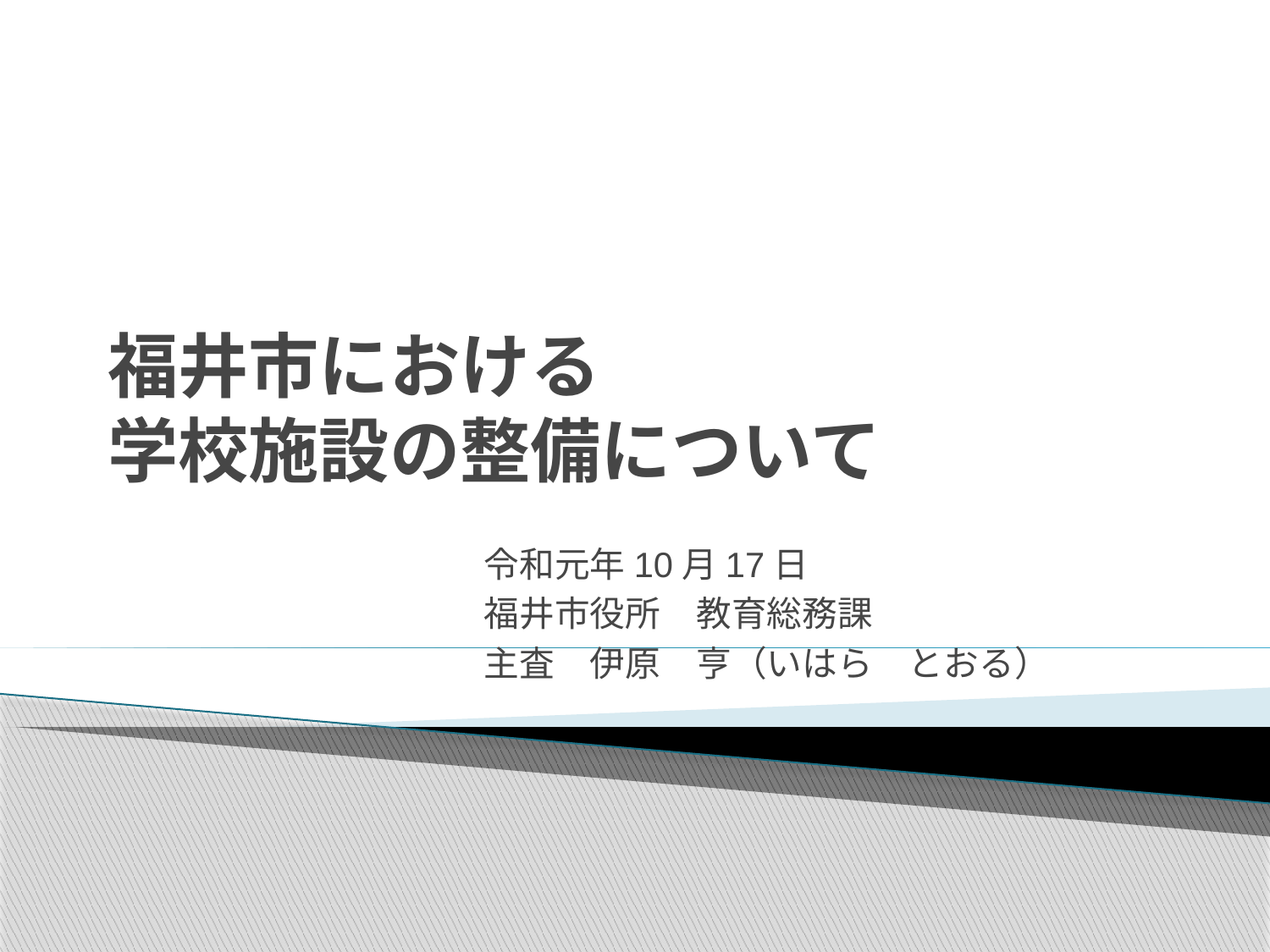

# 福井市における 学校施設の整備について
　　　　　　　　令和元年10月17日
　　　　　　　　福井市役所　教育総務課
　　　　　　　　主査　伊原　亨（いはら　とおる）